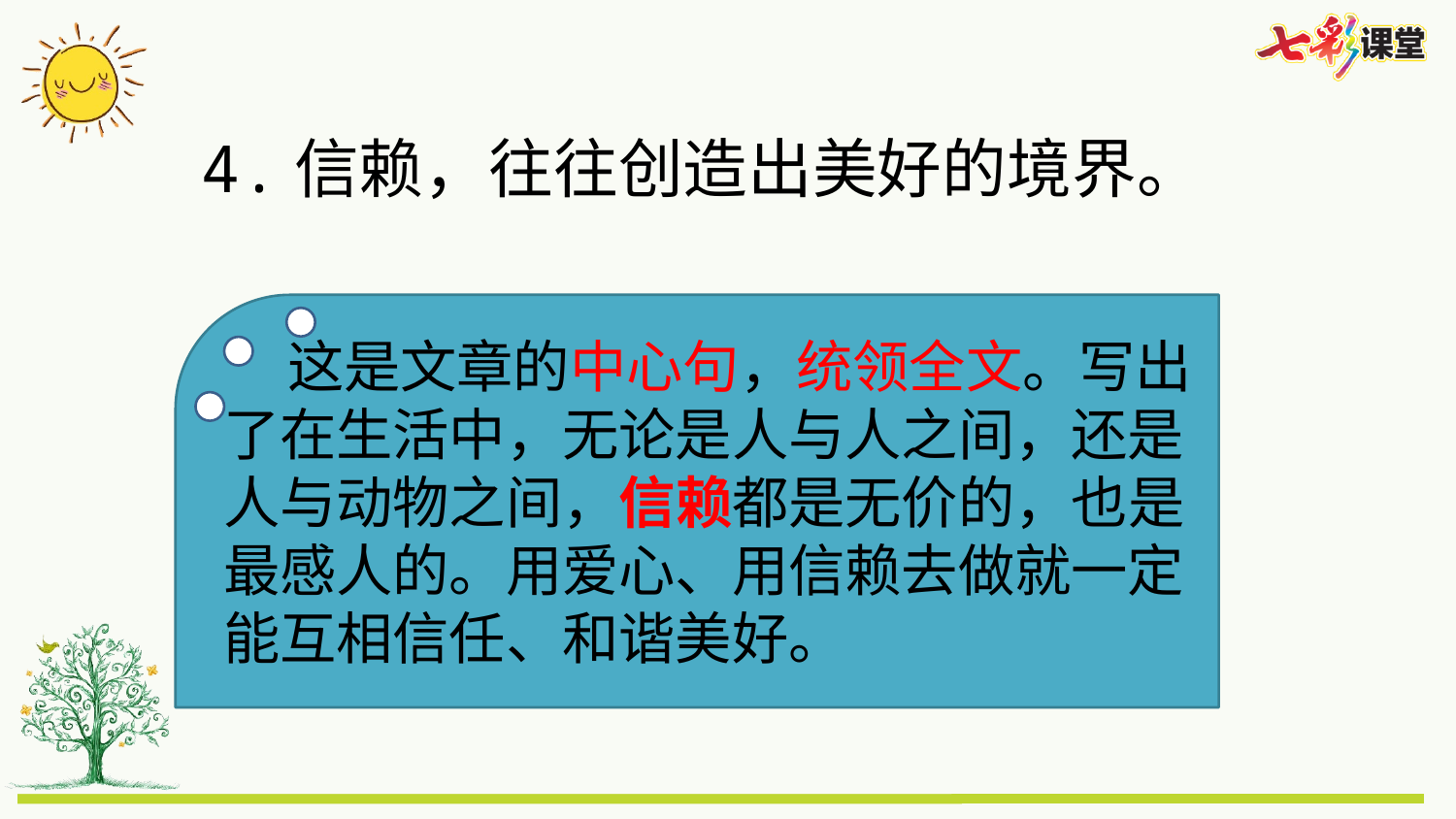

4.信赖，往往创造出美好的境界。
    这是文章的中心句，统领全文。写出了在生活中，无论是人与人之间，还是人与动物之间，信赖都是无价的，也是最感人的。用爱心、用信赖去做就一定能互相信任、和谐美好。